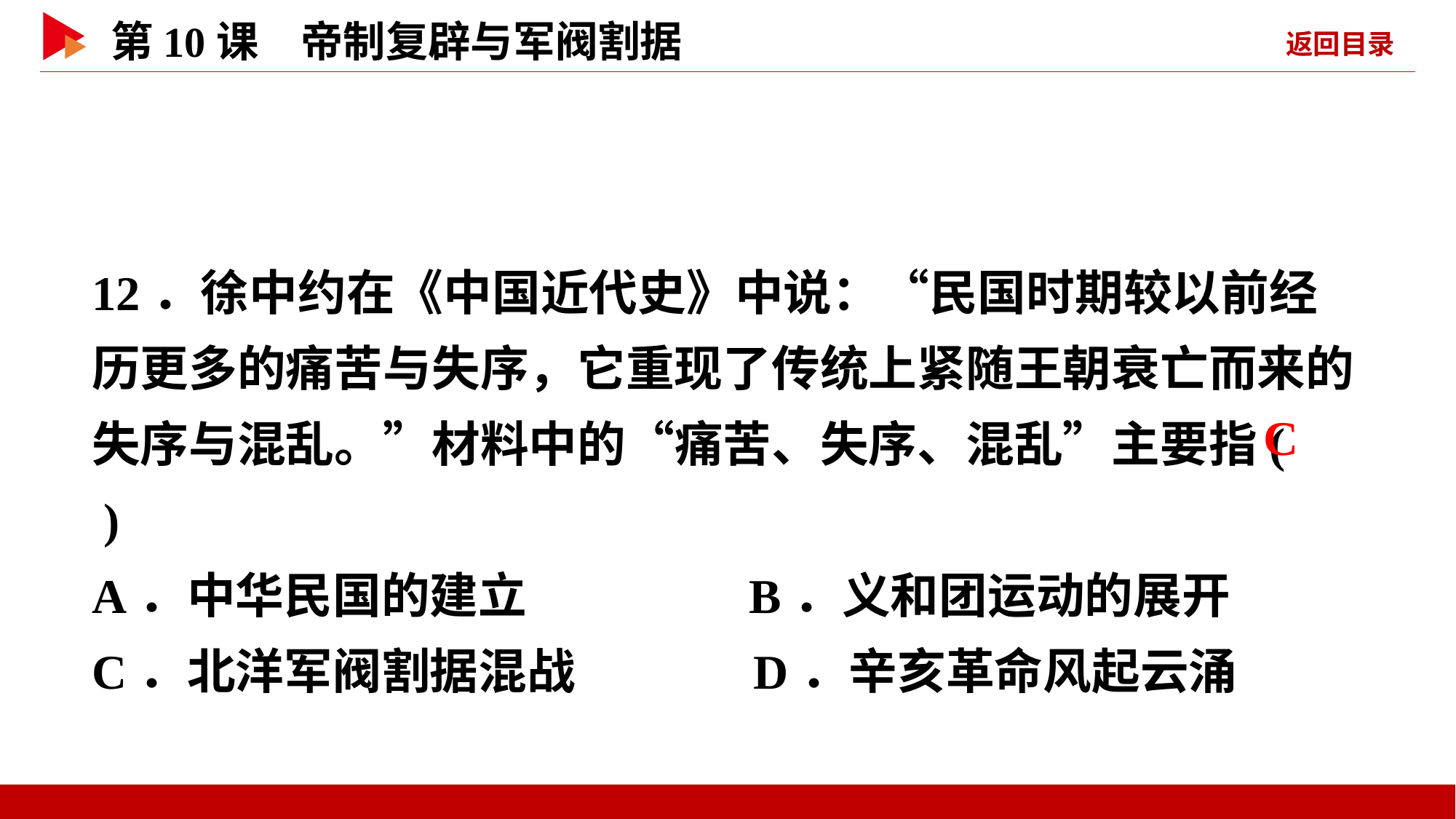

12．徐中约在《中国近代史》中说：“民国时期较以前经历更多的痛苦与失序，它重现了传统上紧随王朝衰亡而来的失序与混乱。”材料中的“痛苦、失序、混乱”主要指(        )
A．中华民国的建立                   B．义和团运动的展开
C．北洋军阀割据混战               D．辛亥革命风起云涌
   C